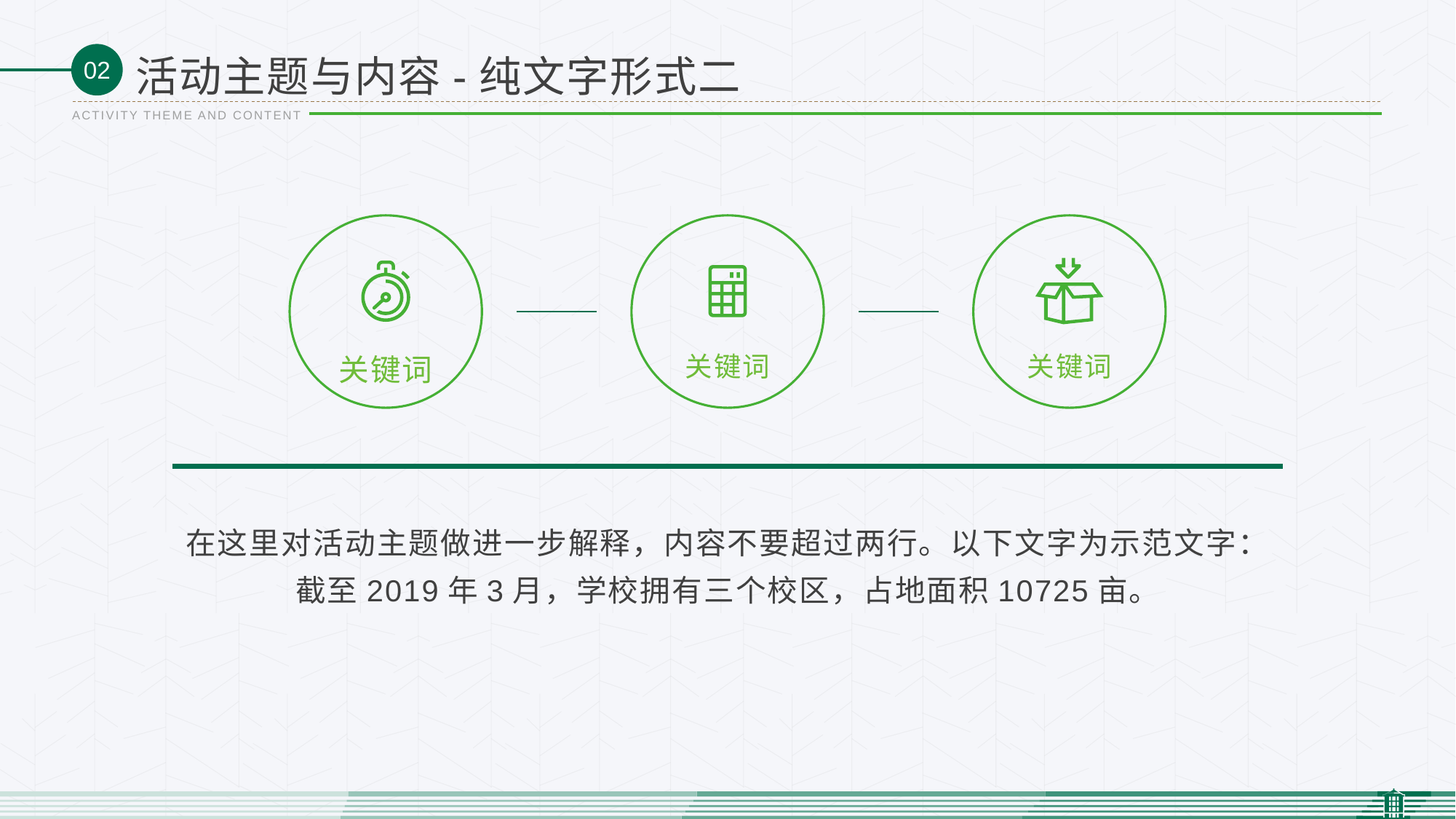

活动主题与内容-纯文字形式二
ACTIVITY THEME AND CONTENT

关键词
关键词
关键词
在这里对活动主题做进一步解释，内容不要超过两行。以下文字为示范文字：截至2019年3月，学校拥有三个校区，占地面积10725亩。